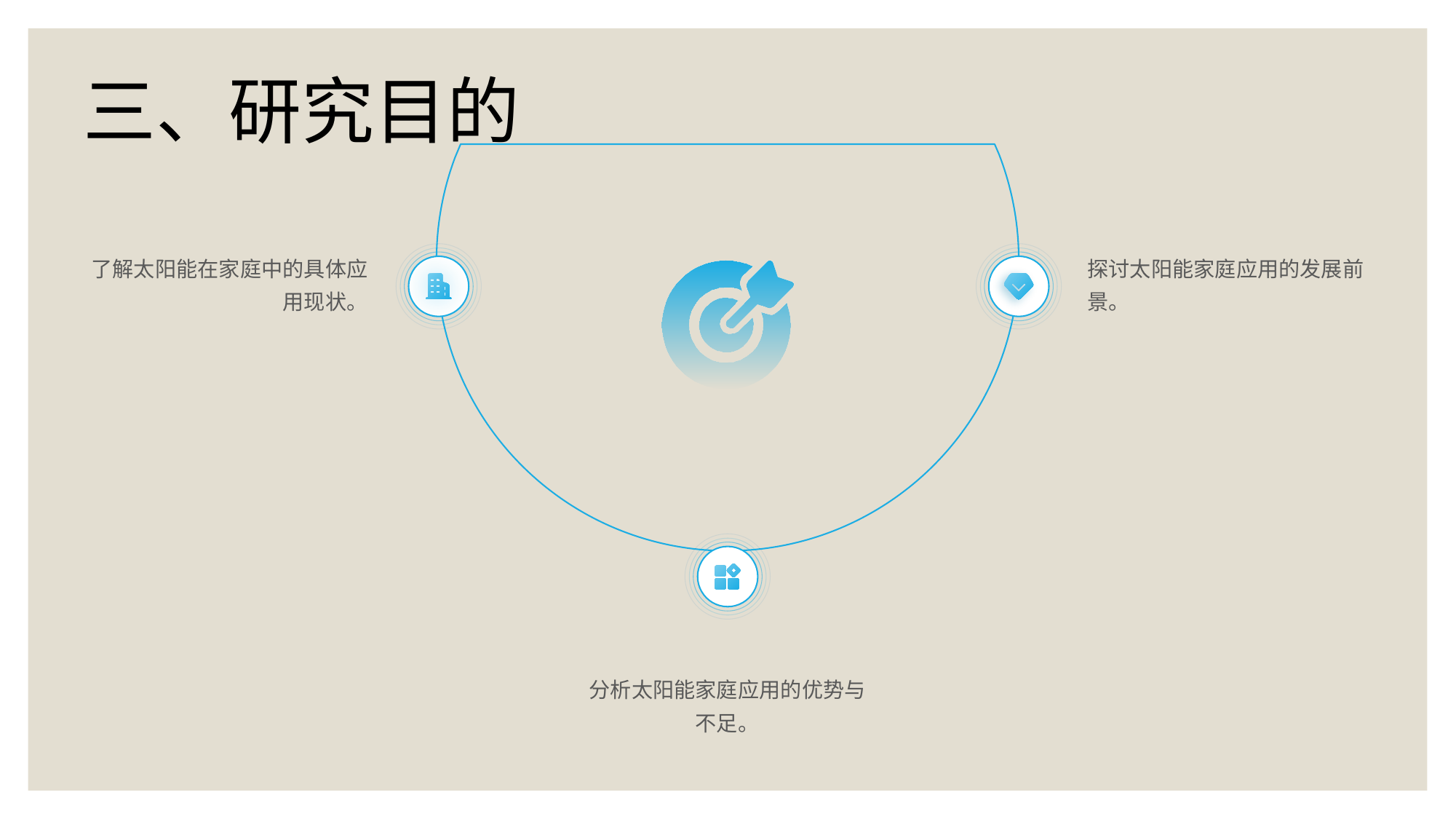

# 三、研究目的

了解太阳能在家庭中的具体应用现状。

探讨太阳能家庭应用的发展前景。

分析太阳能家庭应用的优势与不足。